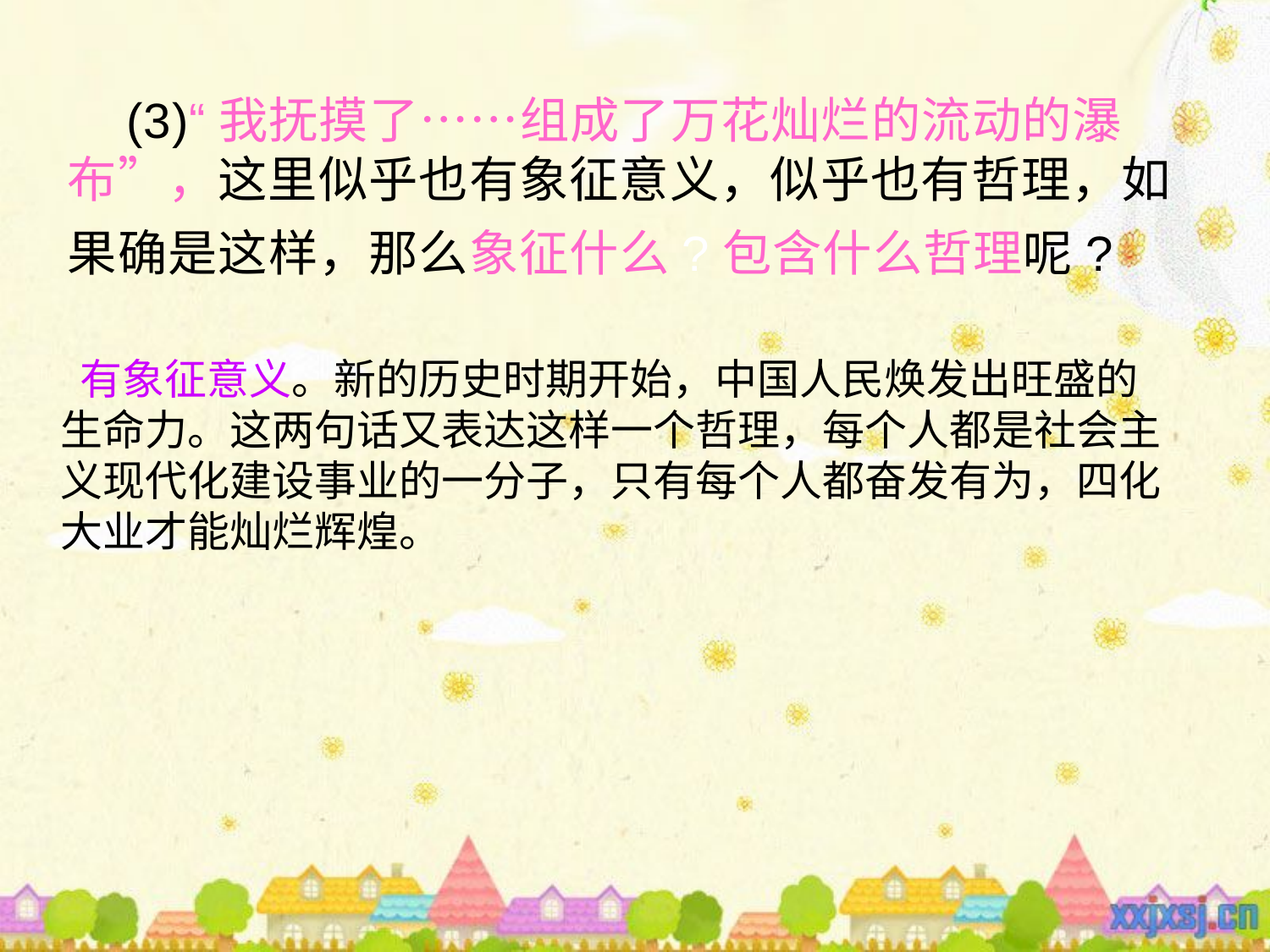

# (3)“我抚摸了……组成了万花灿烂的流动的瀑布”，这里似乎也有象征意义，似乎也有哲理，如果确是这样，那么象征什么?包含什么哲理呢?
      有象征意义。新的历史时期开始，中国人民焕发出旺盛的生命力。这两句话又表达这样一个哲理，每个人都是社会主义现代化建设事业的一分子，只有每个人都奋发有为，四化大业才能灿烂辉煌。